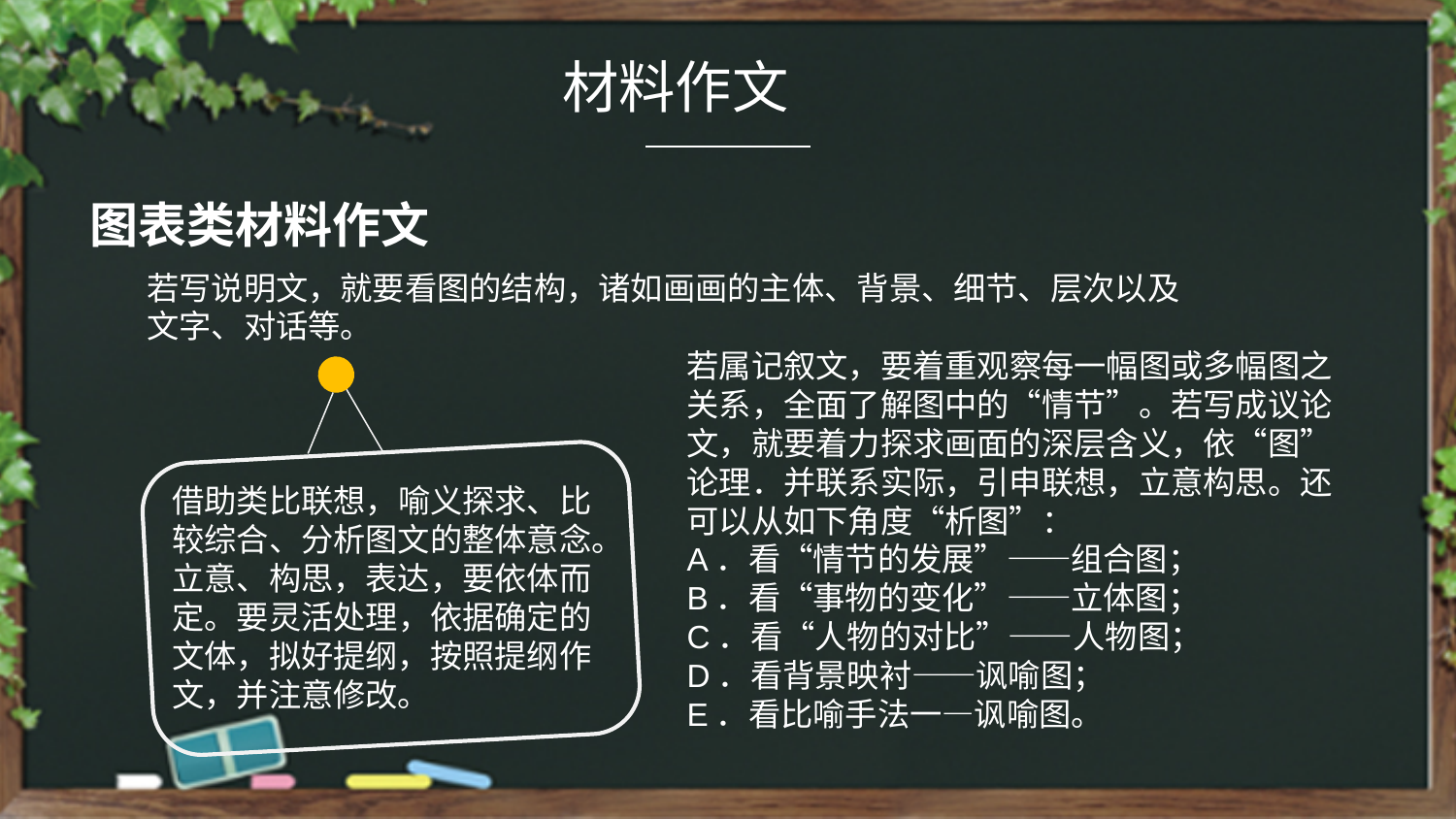

材料作文
图表类材料作文
若写说明文，就要看图的结构，诸如画画的主体、背景、细节、层次以及文字、对话等。
若属记叙文，要着重观察每一幅图或多幅图之关系，全面了解图中的“情节”。若写成议论文，就要着力探求画面的深层含义，依“图”论理．并联系实际，引申联想，立意构思。还可以从如下角度“析图”：
A．看“情节的发展”——组合图；
B．看“事物的变化”——立体图；
C．看“人物的对比”——人物图；
D．看背景映衬——讽喻图；
E．看比喻手法一—讽喻图。

借助类比联想，喻义探求、比较综合、分析图文的整体意念。
立意、构思，表达，要依体而定。要灵活处理，依据确定的文体，拟好提纲，按照提纲作文，并注意修改。